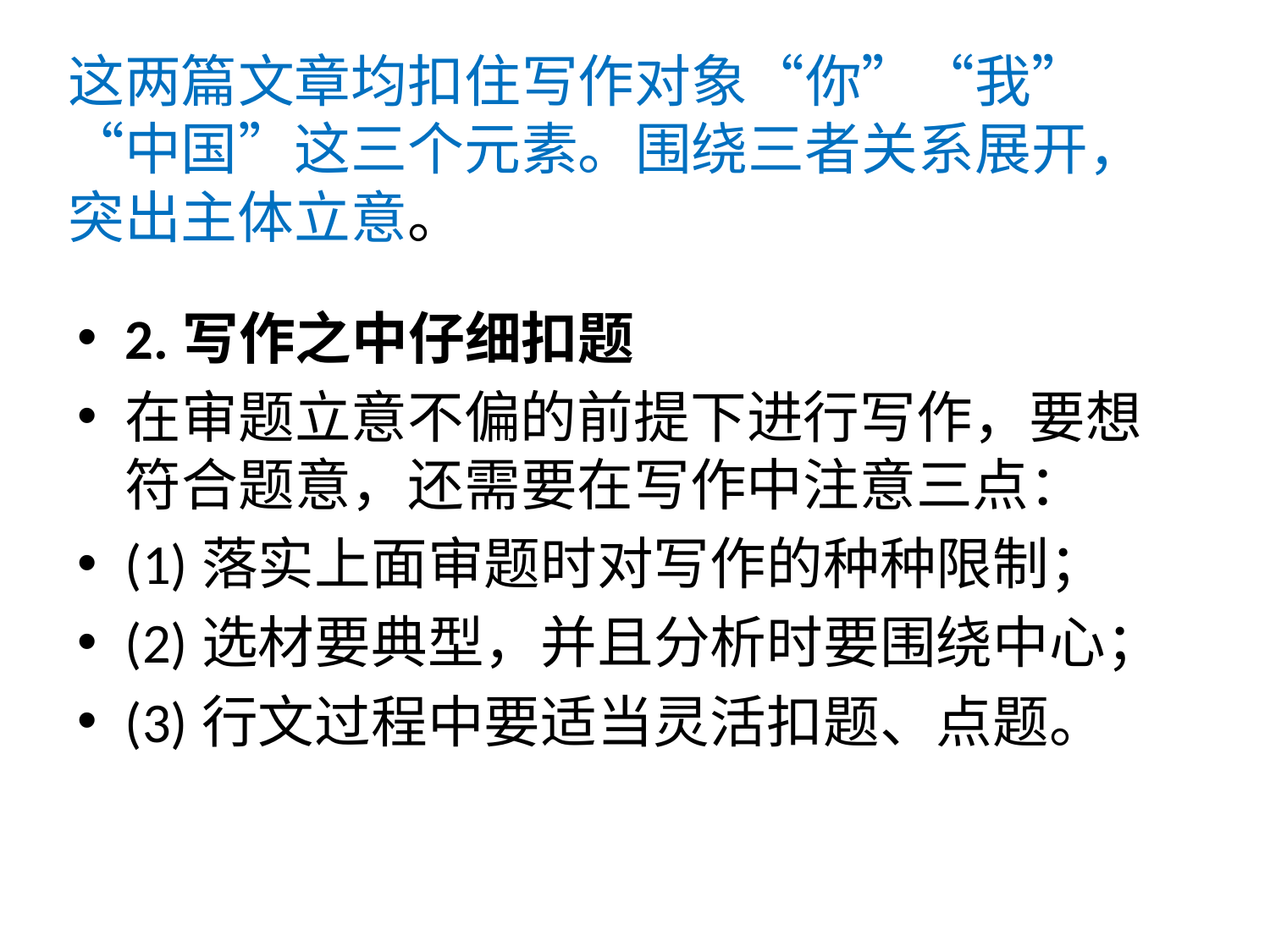

# 这两篇文章均扣住写作对象“你”“我”“中国”这三个元素。围绕三者关系展开，突出主体立意。
2.写作之中仔细扣题
在审题立意不偏的前提下进行写作，要想符合题意，还需要在写作中注意三点：
(1)落实上面审题时对写作的种种限制；
(2)选材要典型，并且分析时要围绕中心；
(3)行文过程中要适当灵活扣题、点题。